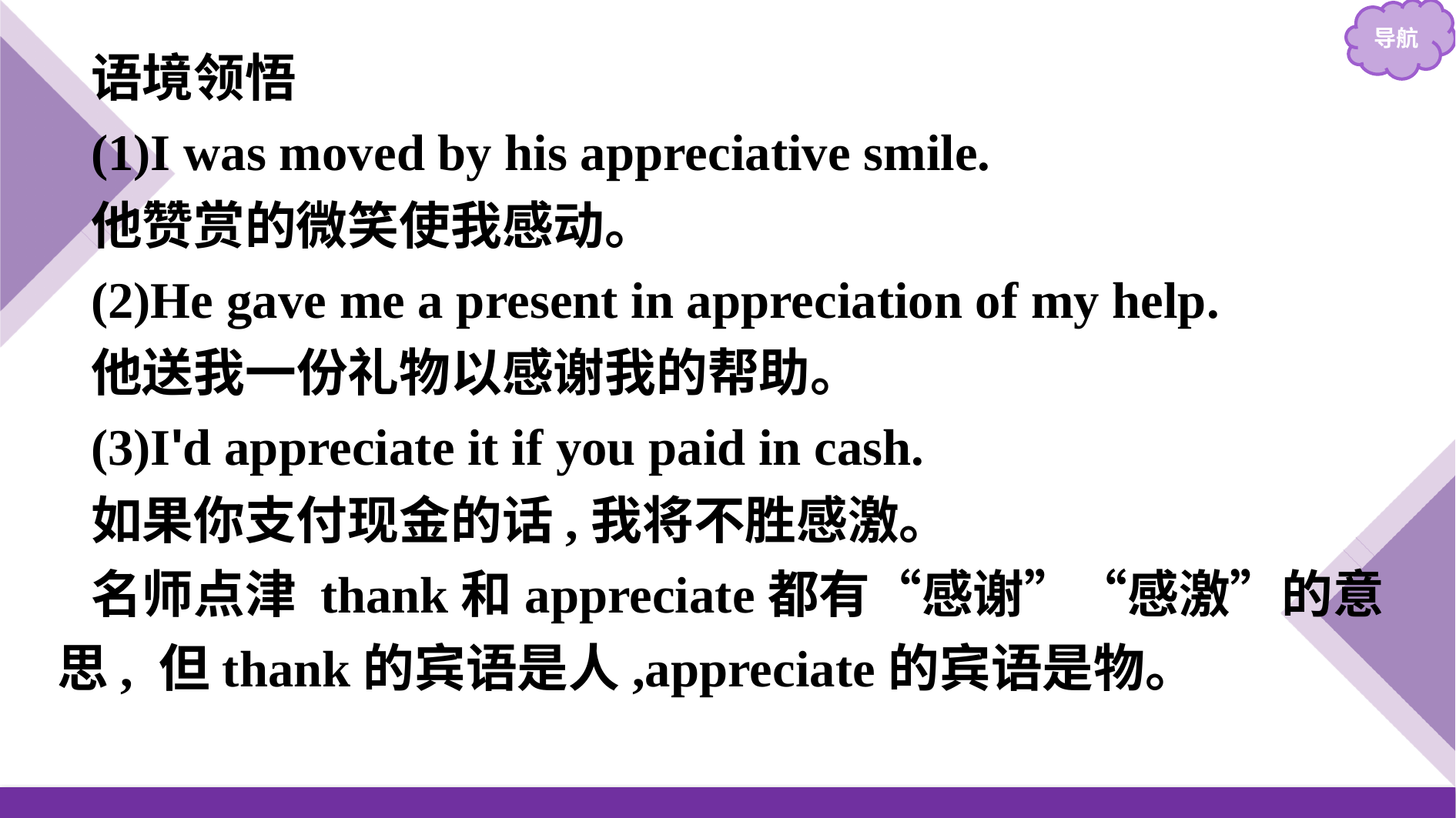

语境领悟
(1)I was moved by his appreciative smile.
他赞赏的微笑使我感动。
(2)He gave me a present in appreciation of my help.
他送我一份礼物以感谢我的帮助。
(3)I'd appreciate it if you paid in cash.
如果你支付现金的话,我将不胜感激。
名师点津 thank和appreciate都有“感谢”“感激”的意思, 但thank的宾语是人,appreciate的宾语是物。